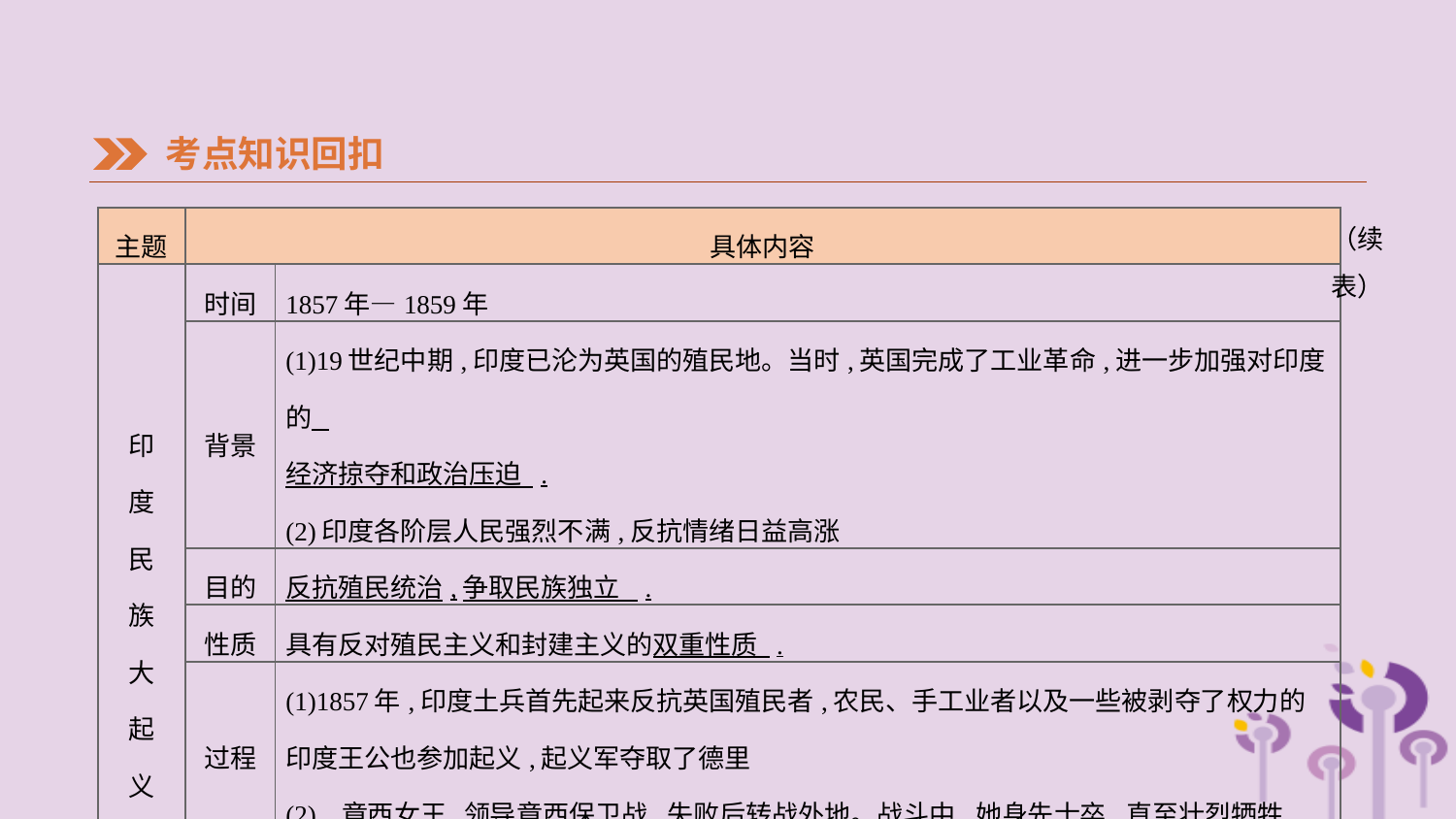

考点知识回扣

（续表）
| 主题 | 具体内容 |  |
| --- | --- | --- |
| 印 度 民 族 大 起 义 | 时间 | 1857年—1859年 |
|  | 背景 | (1)19世纪中期,印度已沦为英国的殖民地。当时,英国完成了工业革命,进一步加强对印度的 经济掠夺和政治压迫 . (2)印度各阶层人民强烈不满,反抗情绪日益高涨 |
|  | 目的 | 反抗殖民统治,争取民族独立 . |
|  | 性质 | 具有反对殖民主义和封建主义的双重性质 . |
|  | 过程 | (1)1857年,印度土兵首先起来反抗英国殖民者,农民、手工业者以及一些被剥夺了权力的印度王公也参加起义,起义军夺取了德里 (2) 章西女王 领导章西保卫战,失败后转战外地。战斗中,她身先士卒,直至壮烈牺牲 |
|  | 影响 | 印度民族大起义沉重打击了英国殖民者 ,反映了印度民族意识的觉醒 。这次起义也是19世纪中期亚洲民族解放运动的一个 重要 组成部分 |